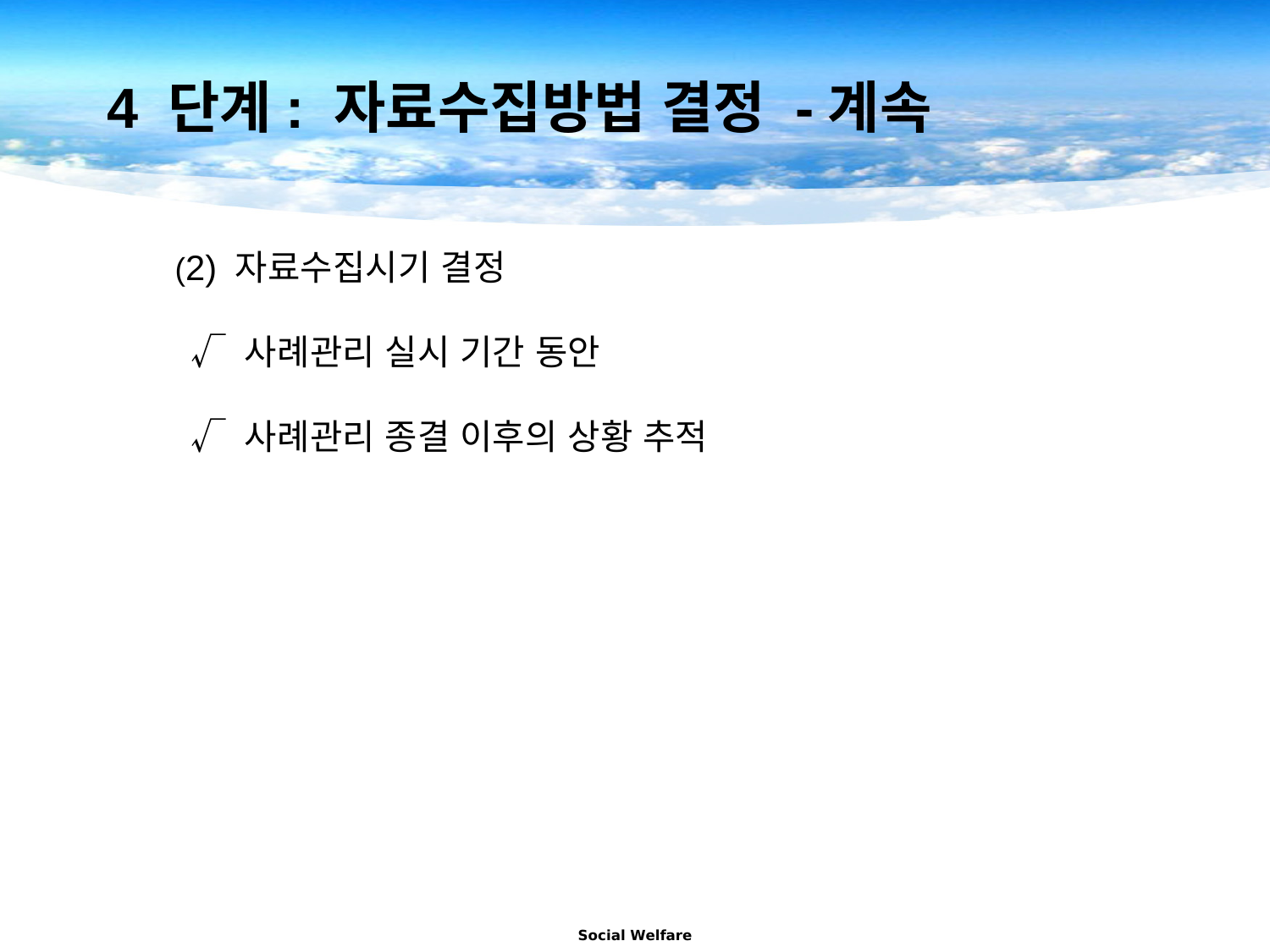

4 단계: 자료수집방법 결정 -계속
(2) 자료수집시기 결정

√ 사례관리 실시 기간 동안

√ 사례관리 종결 이후의 상황 추적